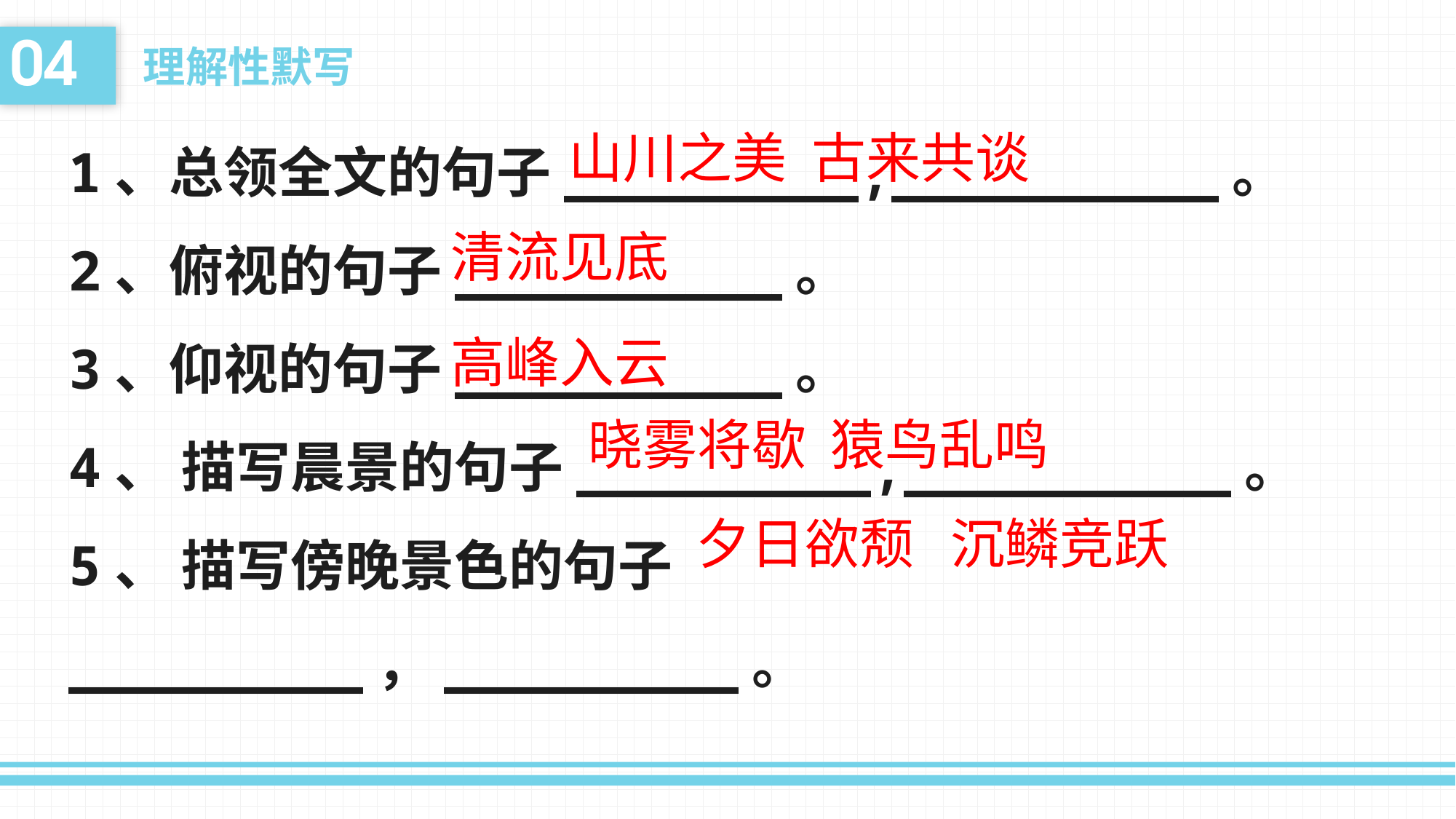

04
理解性默写
山川之美  古来共谈
1、总领全文的句子_________,__________。
2、俯视的句子__________。
3、仰视的句子__________。
4、 描写晨景的句子_________,__________。
5、 描写傍晚景色的句子_________，_________。
清流见底
高峰入云
晓雾将歇  猿鸟乱鸣
夕日欲颓   沉鳞竞跃